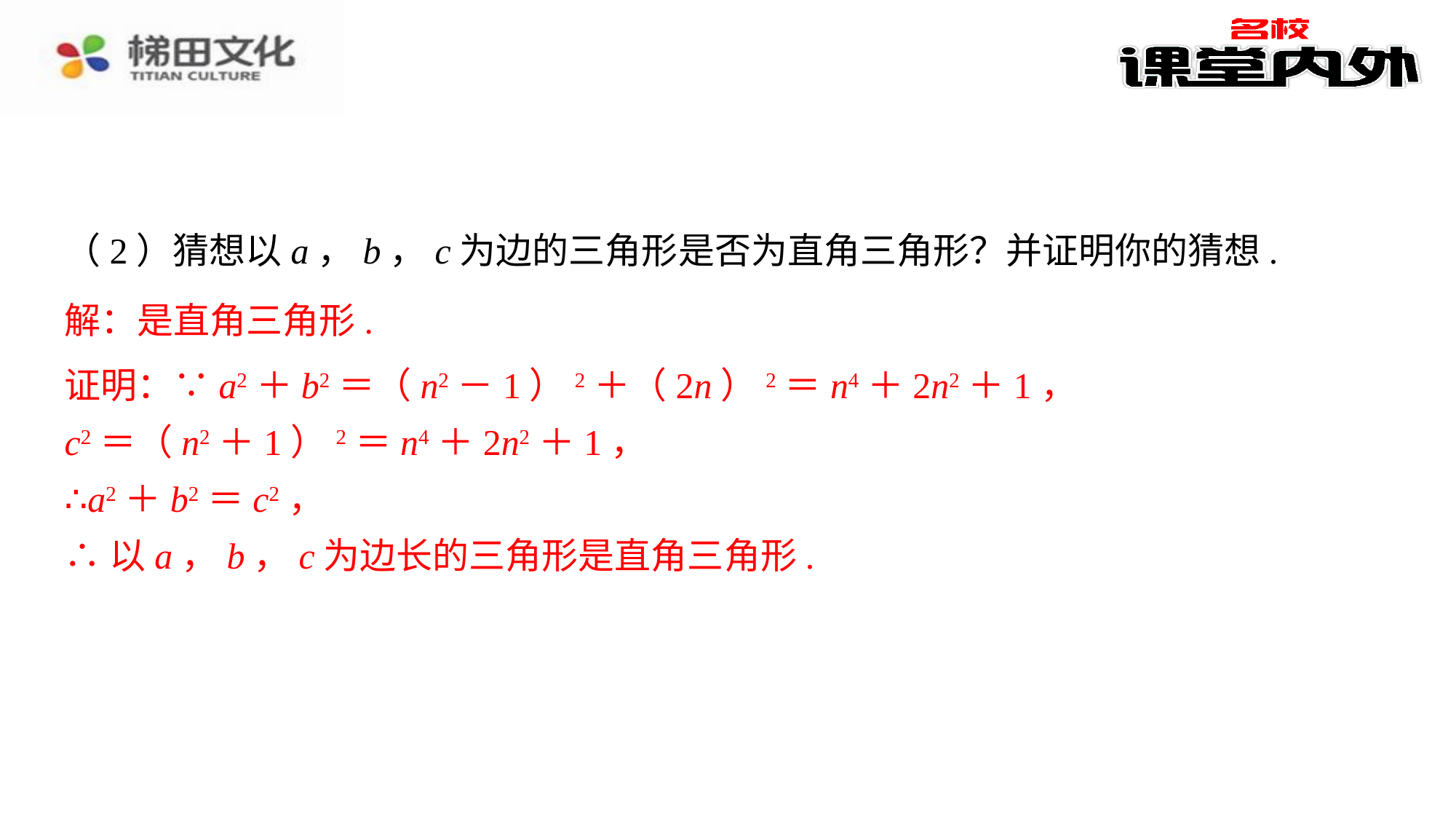

（2）猜想以a，b，c为边的三角形是否为直角三角形？并证明你的猜想.
⁠
解：是直角三角形.
证明：∵a2＋b2＝（n2－1）2＋（2n）2＝n4＋2n2＋1，
证明：∵a2＋b2＝（n2－1）2＋（2n）2＝n4＋2n2＋1，⁠
c2＝（n2＋1）2＝n4＋2n2＋1，⁠
∴a2＋b2＝c2，⁠
∴以a，b，c为边长的三角形是直角三角形.⁠
c2＝（n2＋1）2＝n4＋2n2＋1，
∴a2＋b2＝c2，
∴以a，b，c为边长的三角形是直角三角形.